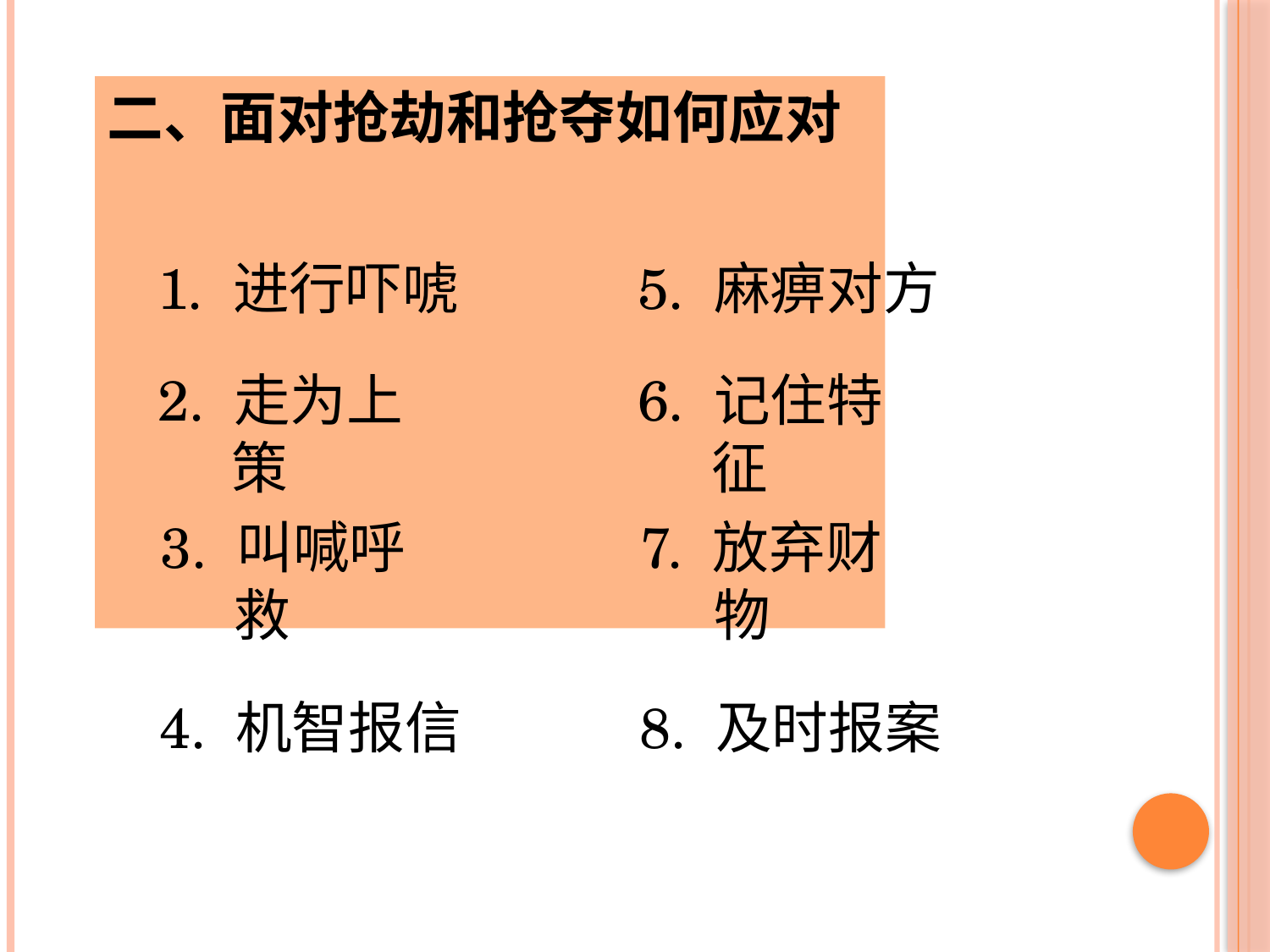

二、面对抢劫和抢夺如何应对
1. 进行吓唬
5. 麻痹对方
2. 走为上策
6. 记住特征
3. 叫喊呼救
7. 放弃财物
4. 机智报信
8. 及时报案